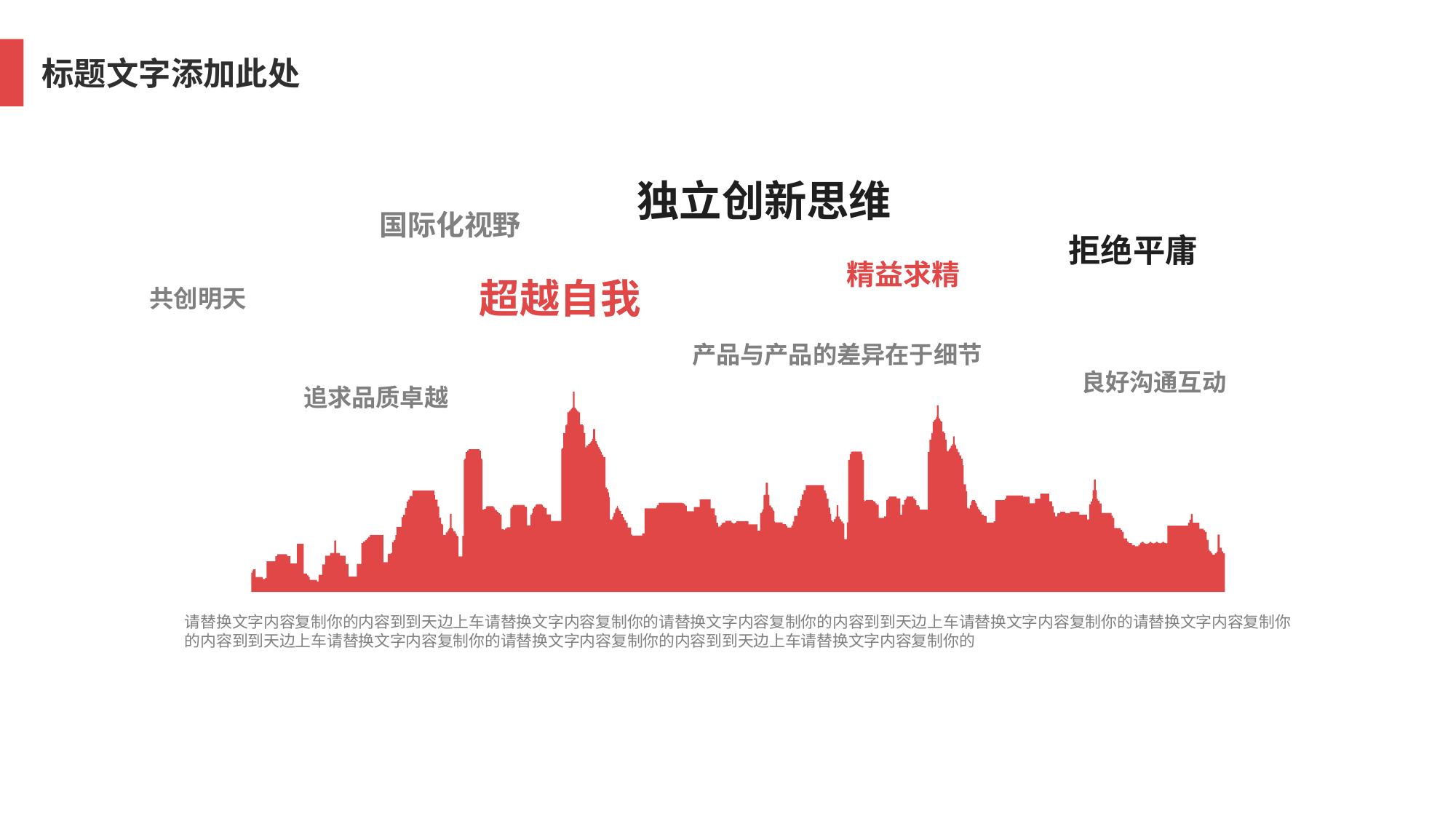

标题文字添加此处
独立创新思维
国际化视野
拒绝平庸
精益求精
超越自我
共创明天
产品与产品的差异在于细节
良好沟通互动
追求品质卓越

请替换文字内容复制你的内容到到天边上车请替换文字内容复制你的请替换文字内容复制你的内容到到天边上车请替换文字内容复制你的请替换文字内容复制你的内容到到天边上车请替换文字内容复制你的请替换文字内容复制你的内容到到天边上车请替换文字内容复制你的